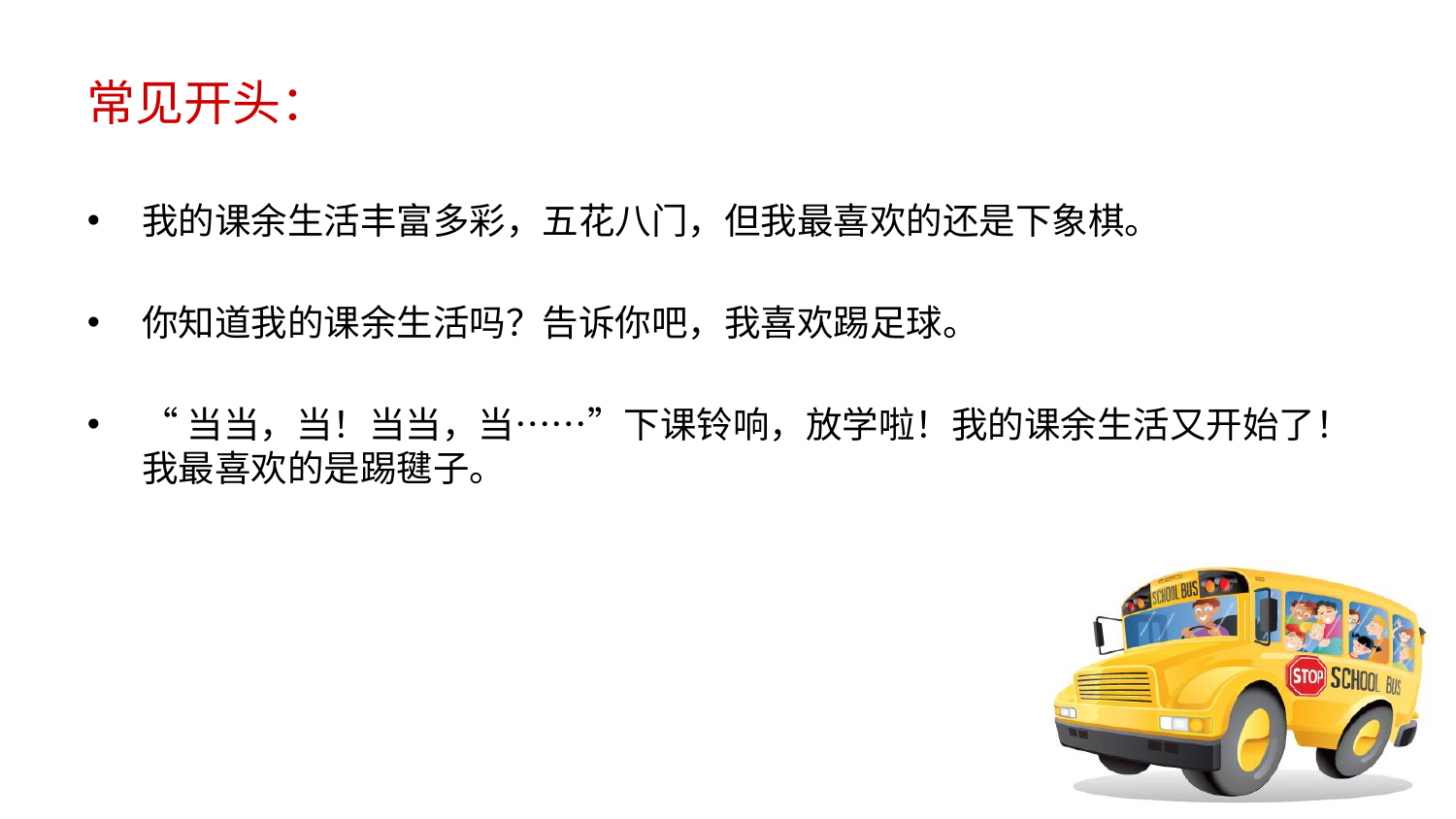

# 常见开头：
我的课余生活丰富多彩，五花八门，但我最喜欢的还是下象棋。

你知道我的课余生活吗？告诉你吧，我喜欢踢足球。

“当当，当！当当，当……”下课铃响，放学啦！我的课余生活又开始了！我最喜欢的是踢毽子。